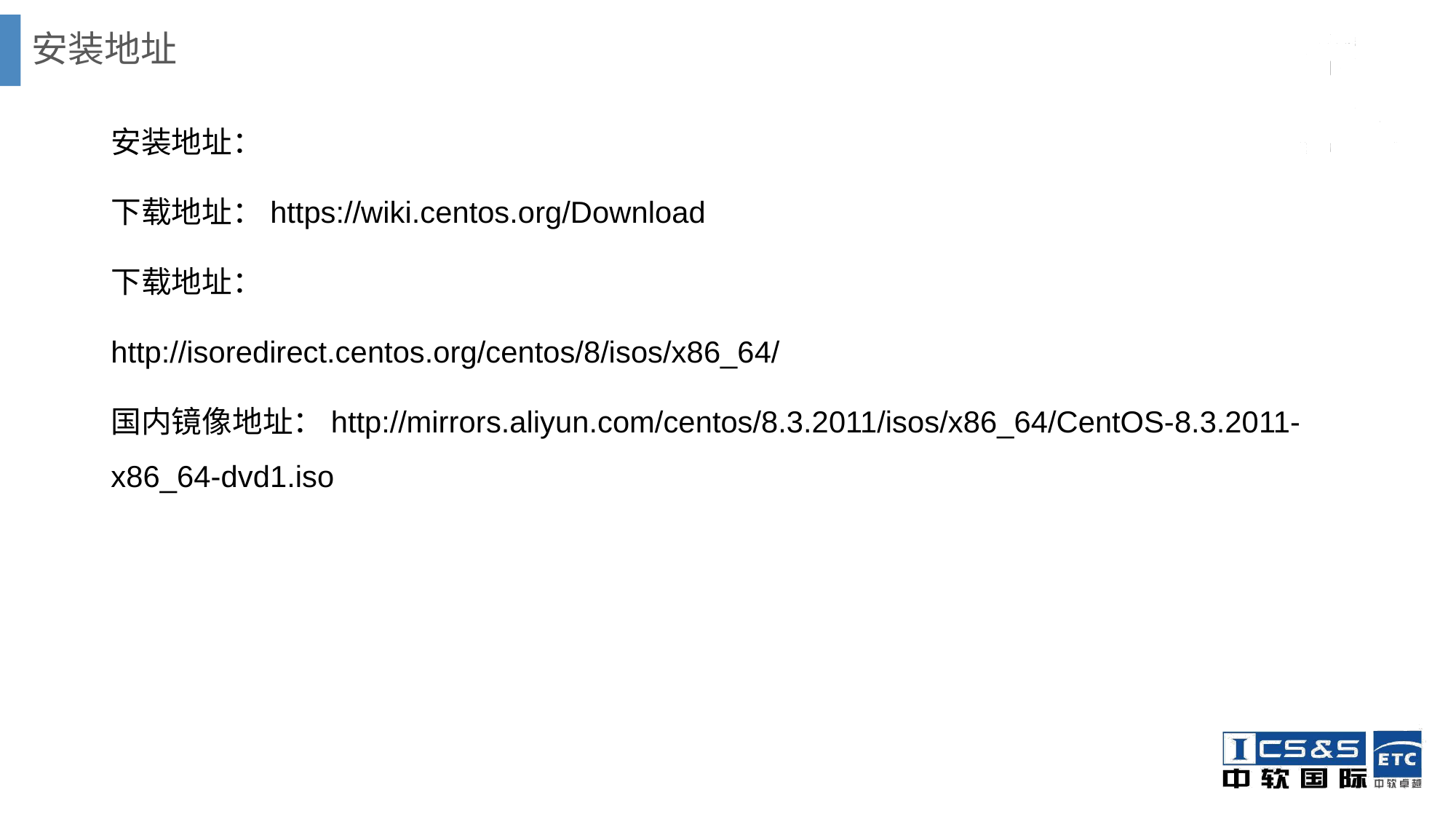

# 安装地址
安装地址：
下载地址：https://wiki.centos.org/Download
下载地址：
http://isoredirect.centos.org/centos/8/isos/x86_64/
国内镜像地址：http://mirrors.aliyun.com/centos/8.3.2011/isos/x86_64/CentOS-8.3.2011-x86_64-dvd1.iso